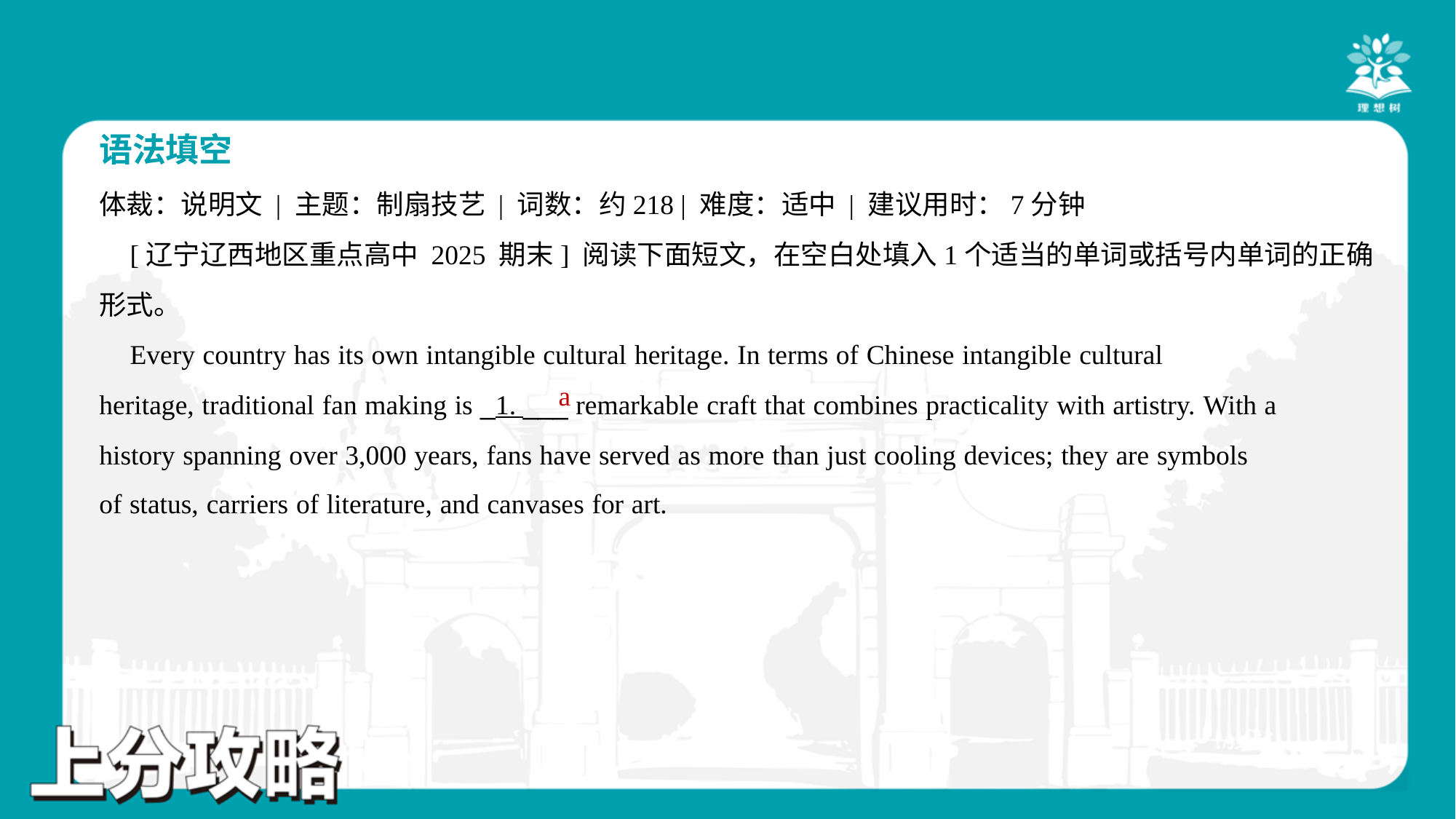

语法填空
体裁：说明文 | 主题：制扇技艺 | 词数：约218 | 难度：适中 | 建议用时：7分钟
    [辽宁辽西地区重点高中 2025 期末] 阅读下面短文，在空白处填入1个适当的单词或括号内单词的正确
形式。
    Every country has its own intangible cultural heritage. In terms of Chinese intangible cultural
heritage, traditional fan making is _1. ___ remarkable craft that combines practicality with artistry. With a
history spanning over 3,000 years, fans have served as more than just cooling devices; they are symbols
of status, carriers of literature, and canvases for art.#1.1.1
a